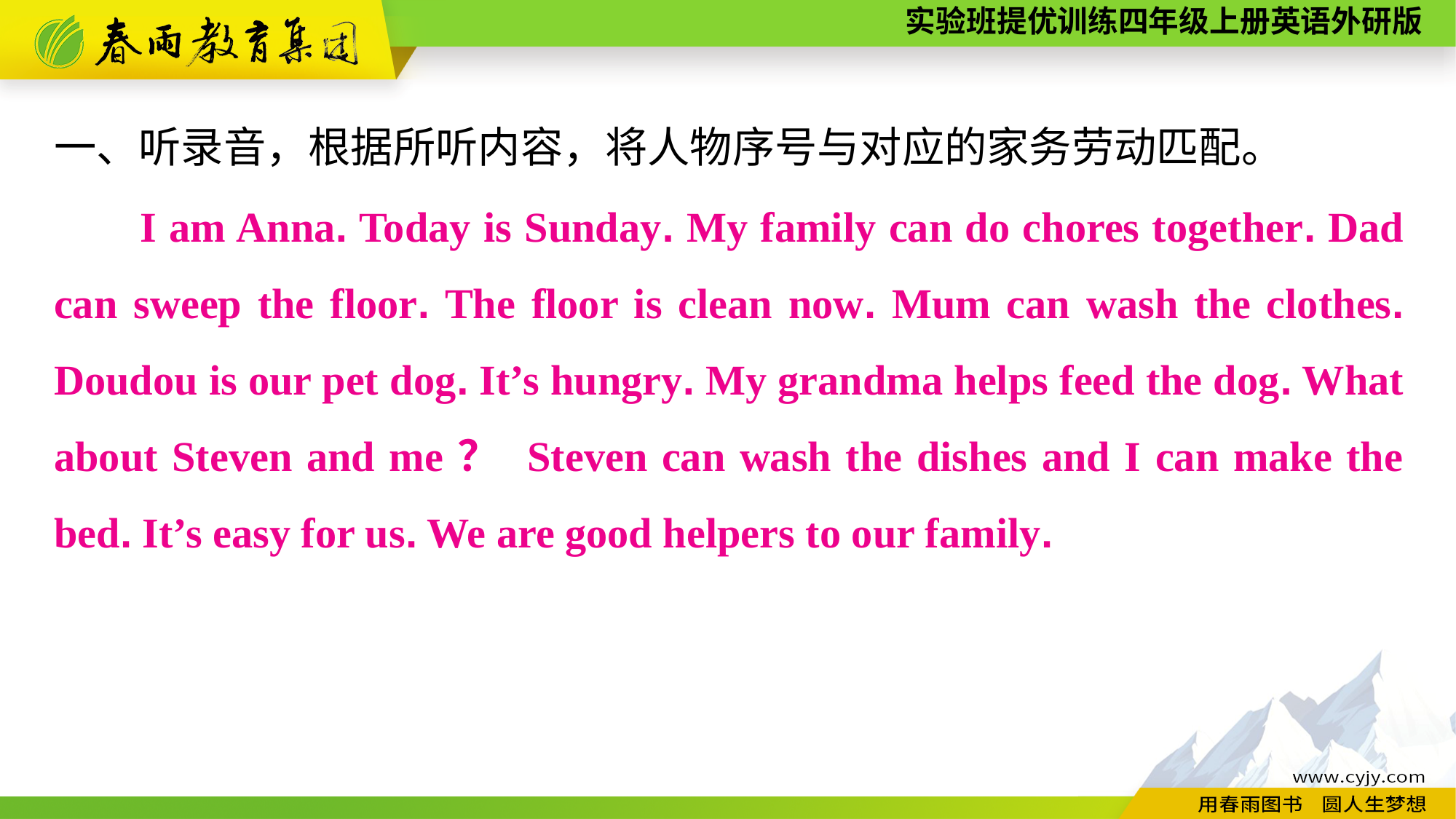

一、听录音，根据所听内容，将人物序号与对应的家务劳动匹配。
I am Anna. Today is Sunday. My family can do chores together. Dad can sweep the floor. The floor is clean now. Mum can wash the clothes. Doudou is our pet dog. It’s hungry. My grandma helps feed the dog. What about Steven and me？ Steven can wash the dishes and I can make the bed. It’s easy for us. We are good helpers to our family.